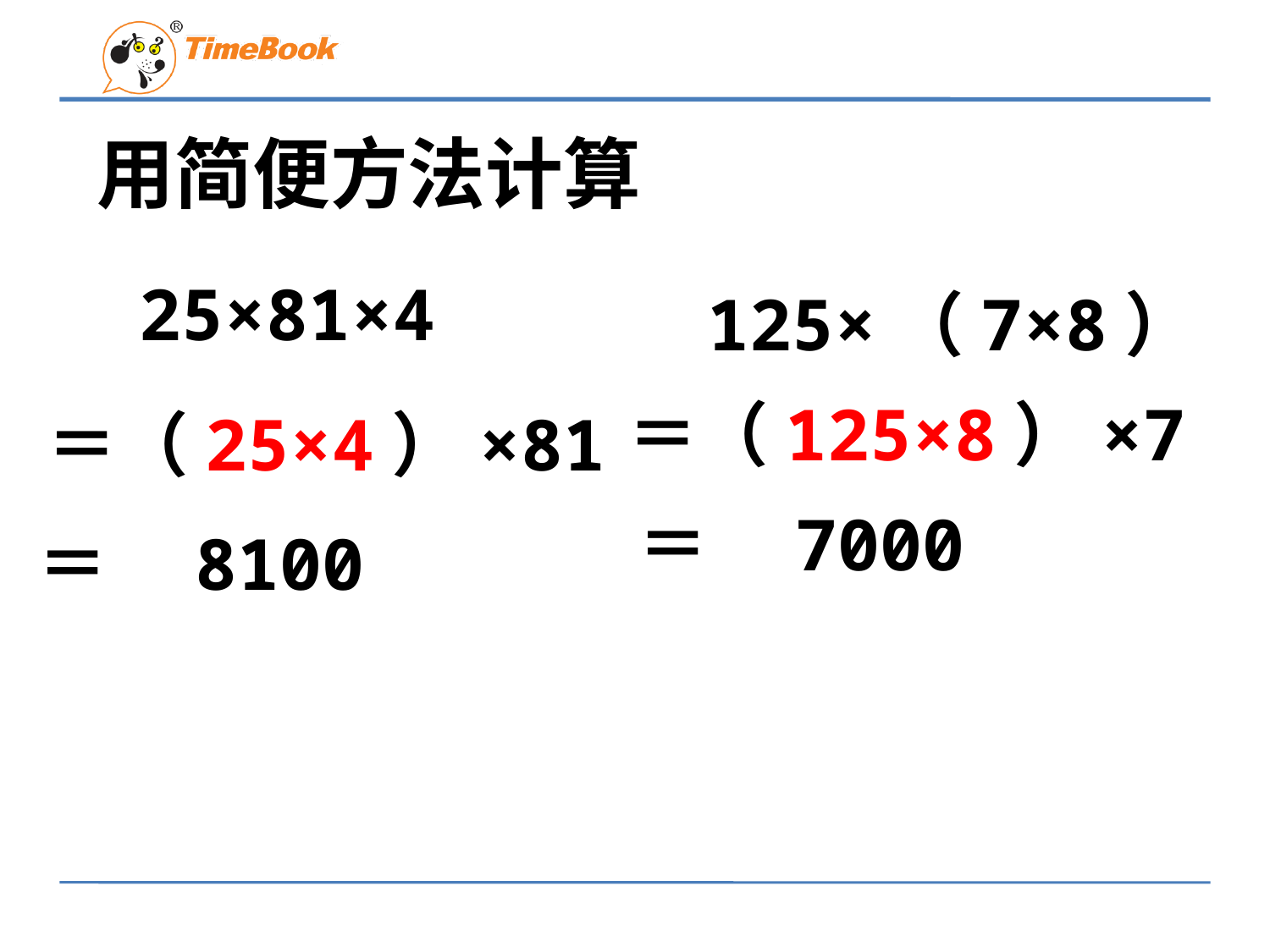

用简便方法计算
25×81×4

125×（7×8）
＝（125×8）×7
＝（25×4）×81
＝　7000
＝　8100